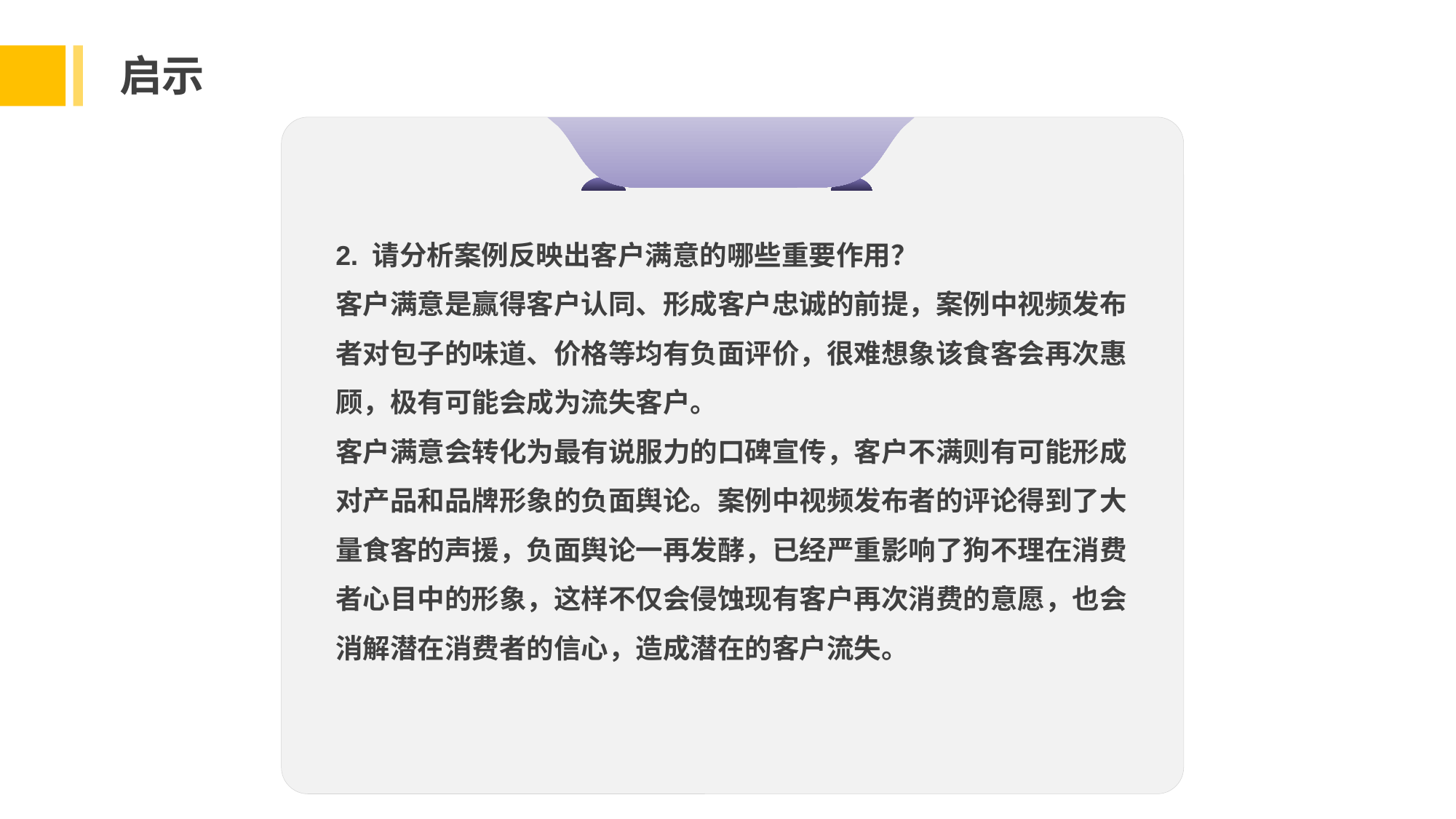

启示

2. 请分析案例反映出客户满意的哪些重要作用？
客户满意是赢得客户认同、形成客户忠诚的前提，案例中视频发布者对包子的味道、价格等均有负面评价，很难想象该食客会再次惠顾，极有可能会成为流失客户。
客户满意会转化为最有说服力的口碑宣传，客户不满则有可能形成对产品和品牌形象的负面舆论。案例中视频发布者的评论得到了大量食客的声援，负面舆论一再发酵，已经严重影响了狗不理在消费者心目中的形象，这样不仅会侵蚀现有客户再次消费的意愿，也会消解潜在消费者的信心，造成潜在的客户流失。